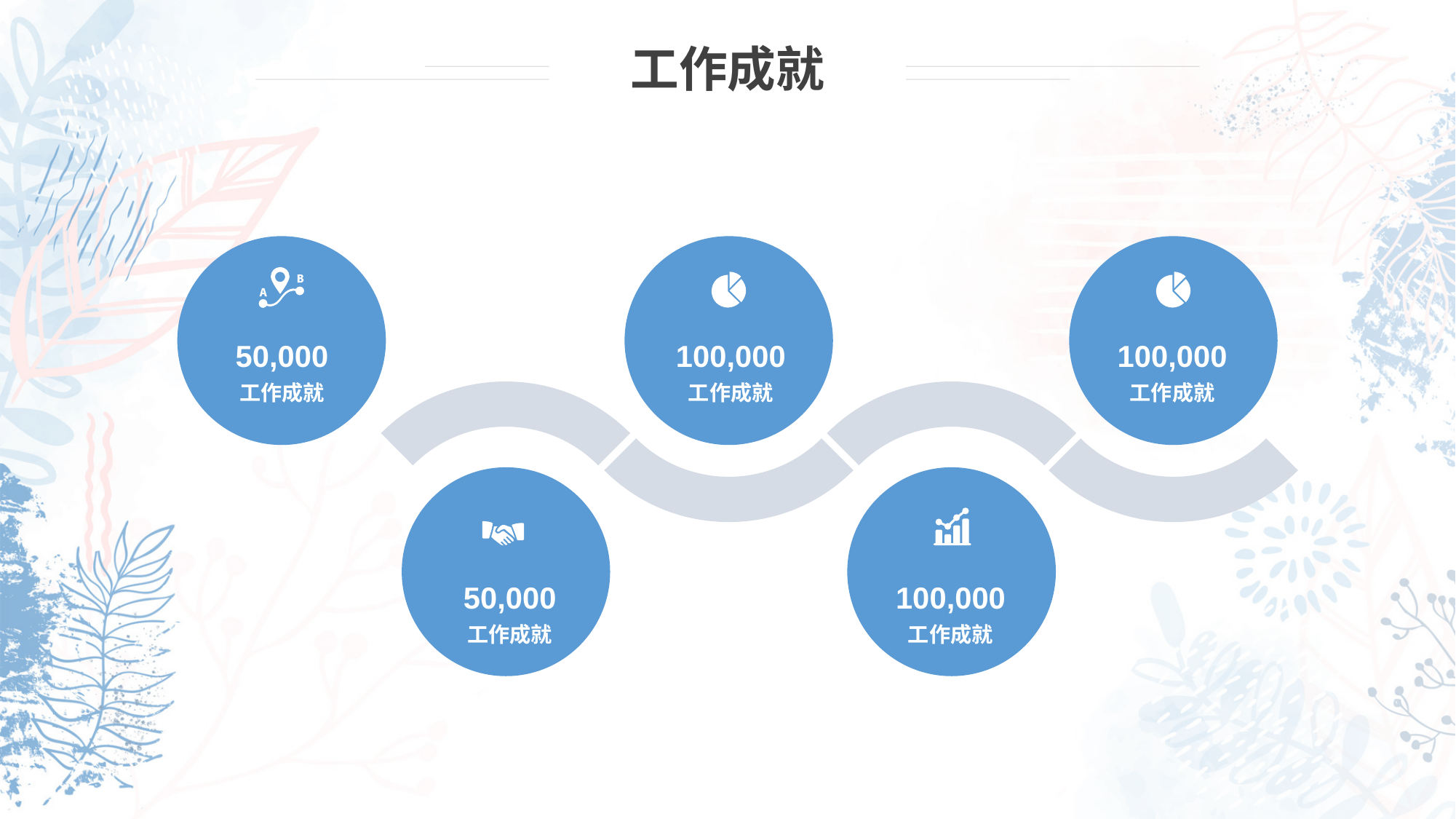

工作成就

50,000
100,000
100,000
工作成就
工作成就
工作成就

50,000
100,000
工作成就
工作成就
10